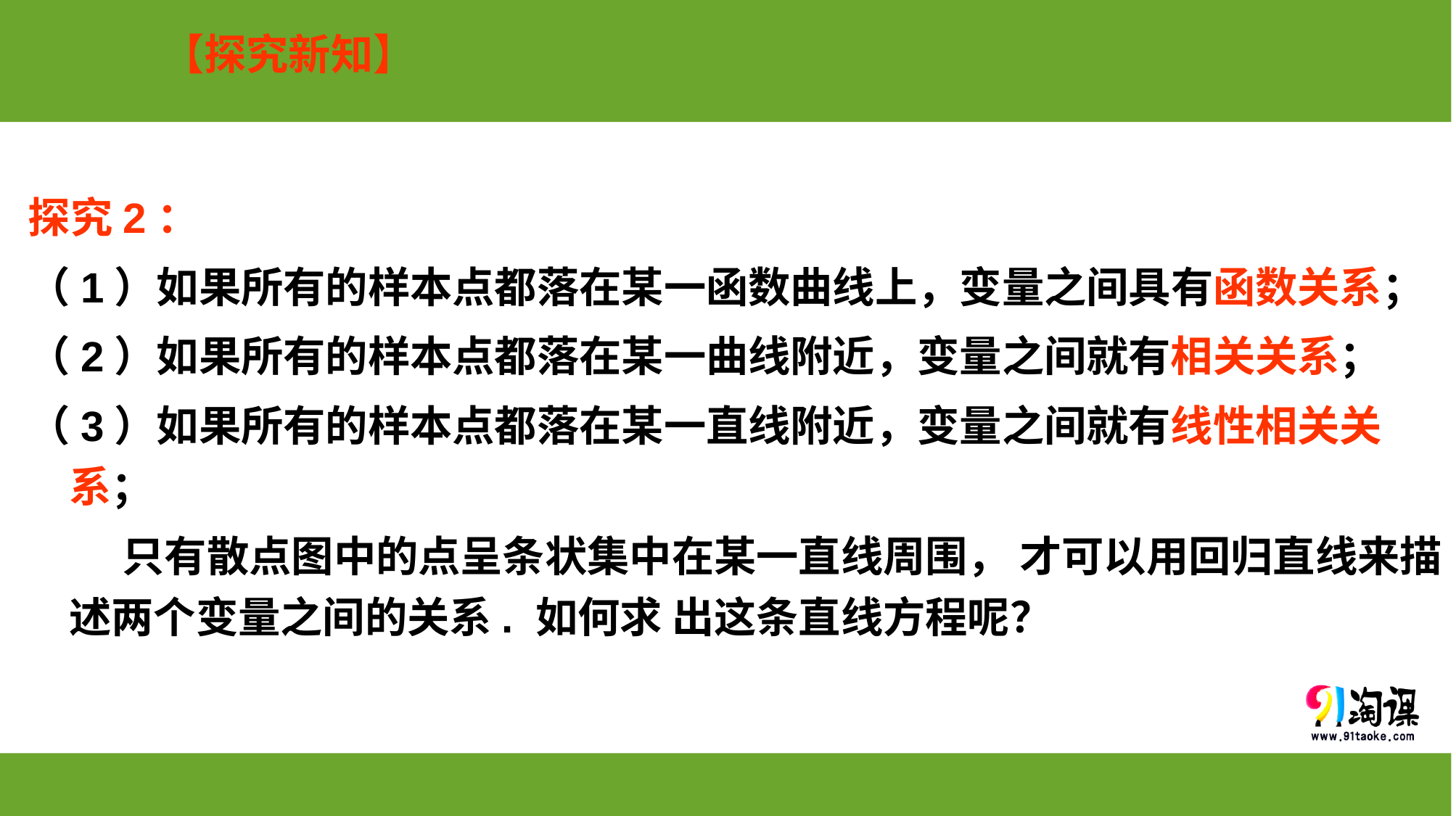

【探究新知】
探究2：
（1）如果所有的样本点都落在某一函数曲线上，变量之间具有函数关系；
（2）如果所有的样本点都落在某一曲线附近，变量之间就有相关关系；
（3）如果所有的样本点都落在某一直线附近，变量之间就有线性相关关系；
　　 只有散点图中的点呈条状集中在某一直线周围， 才可以用回归直线来描述两个变量之间的关系. 如何求 出这条直线方程呢？